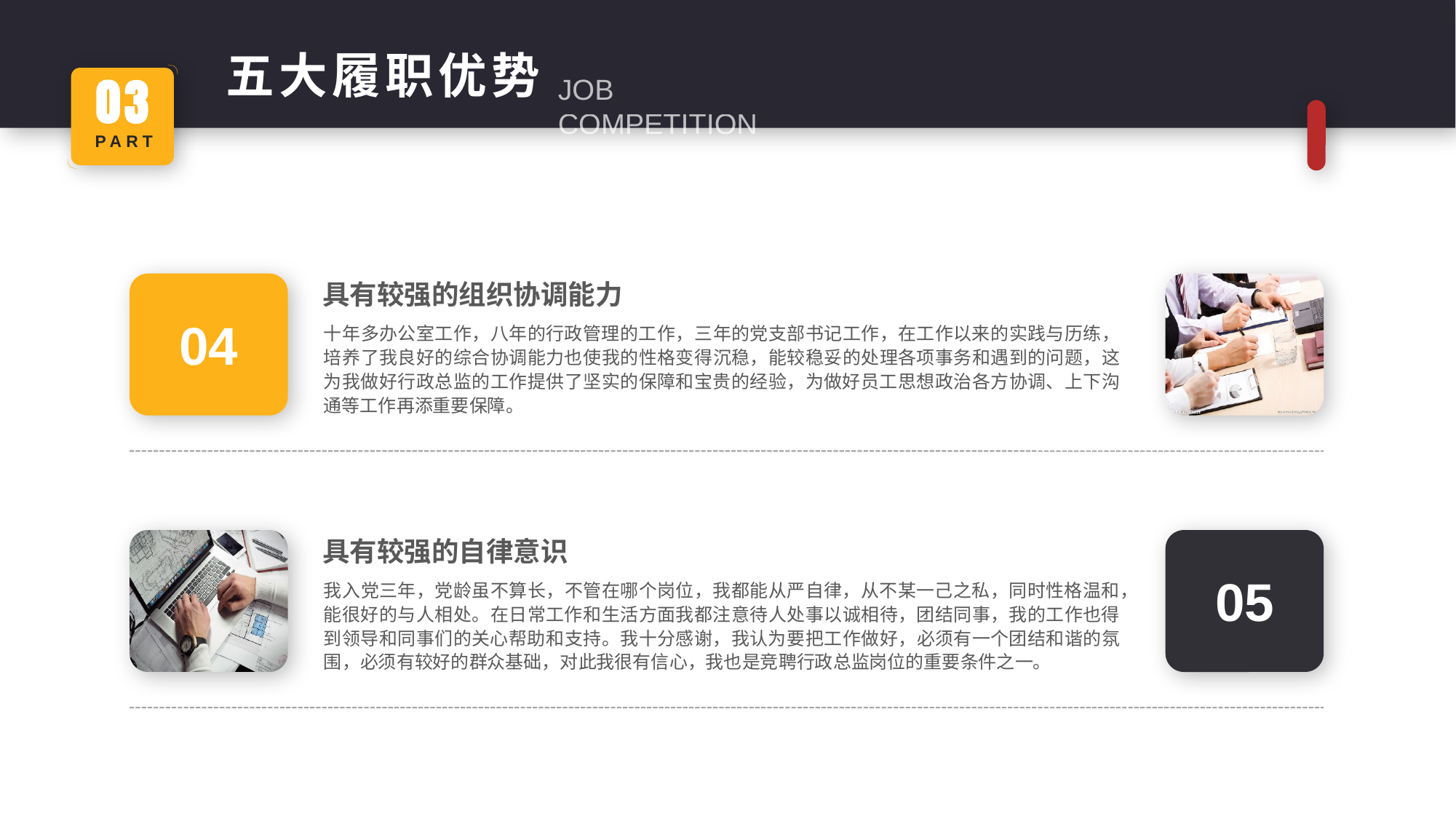

五大履职优势

03
PART

JOB COMPETITION
具有较强的组织协调能力

04
十年多办公室工作，八年的行政管理的工作，三年的党支部书记工作，在工作以来的实践与历练，培养了我良好的综合协调能力也使我的性格变得沉稳，能较稳妥的处理各项事务和遇到的问题，这为我做好行政总监的工作提供了坚实的保障和宝贵的经验，为做好员工思想政治各方协调、上下沟通等工作再添重要保障。

具有较强的自律意识

05
我入党三年，党龄虽不算长，不管在哪个岗位，我都能从严自律，从不某一己之私，同时性格温和，能很好的与人相处。在日常工作和生活方面我都注意待人处事以诚相待，团结同事，我的工作也得到领导和同事们的关心帮助和支持。我十分感谢，我认为要把工作做好，必须有一个团结和谐的氛围，必须有较好的群众基础，对此我很有信心，我也是竞聘行政总监岗位的重要条件之一。